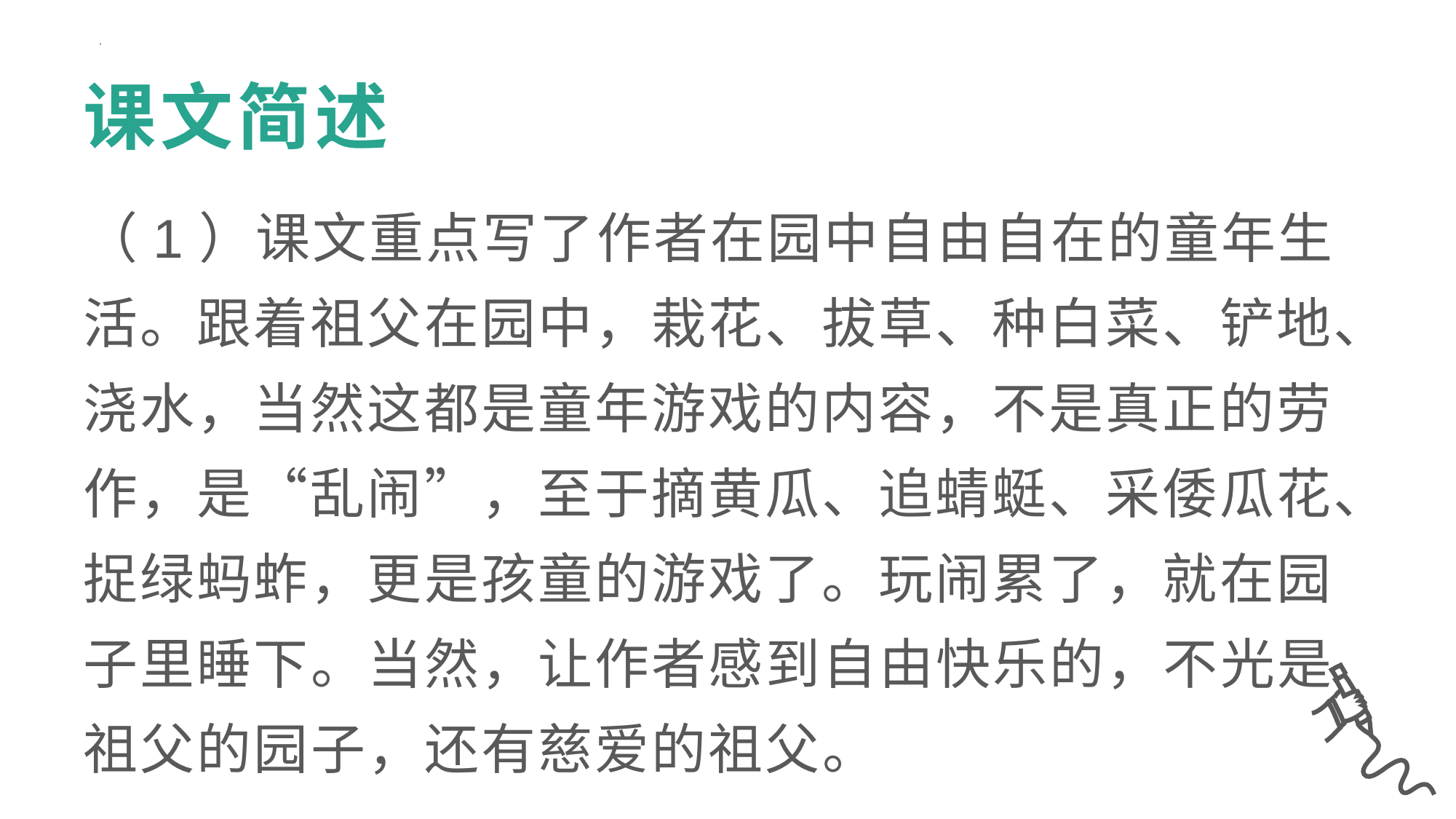

课文简述
（1）课文重点写了作者在园中自由自在的童年生活。跟着祖父在园中，栽花、拔草、种白菜、铲地、浇水，当然这都是童年游戏的内容，不是真正的劳作，是“乱闹”，至于摘黄瓜、追蜻蜓、采倭瓜花、捉绿蚂蚱，更是孩童的游戏了。玩闹累了，就在园子里睡下。当然，让作者感到自由快乐的，不光是祖父的园子，还有慈爱的祖父。